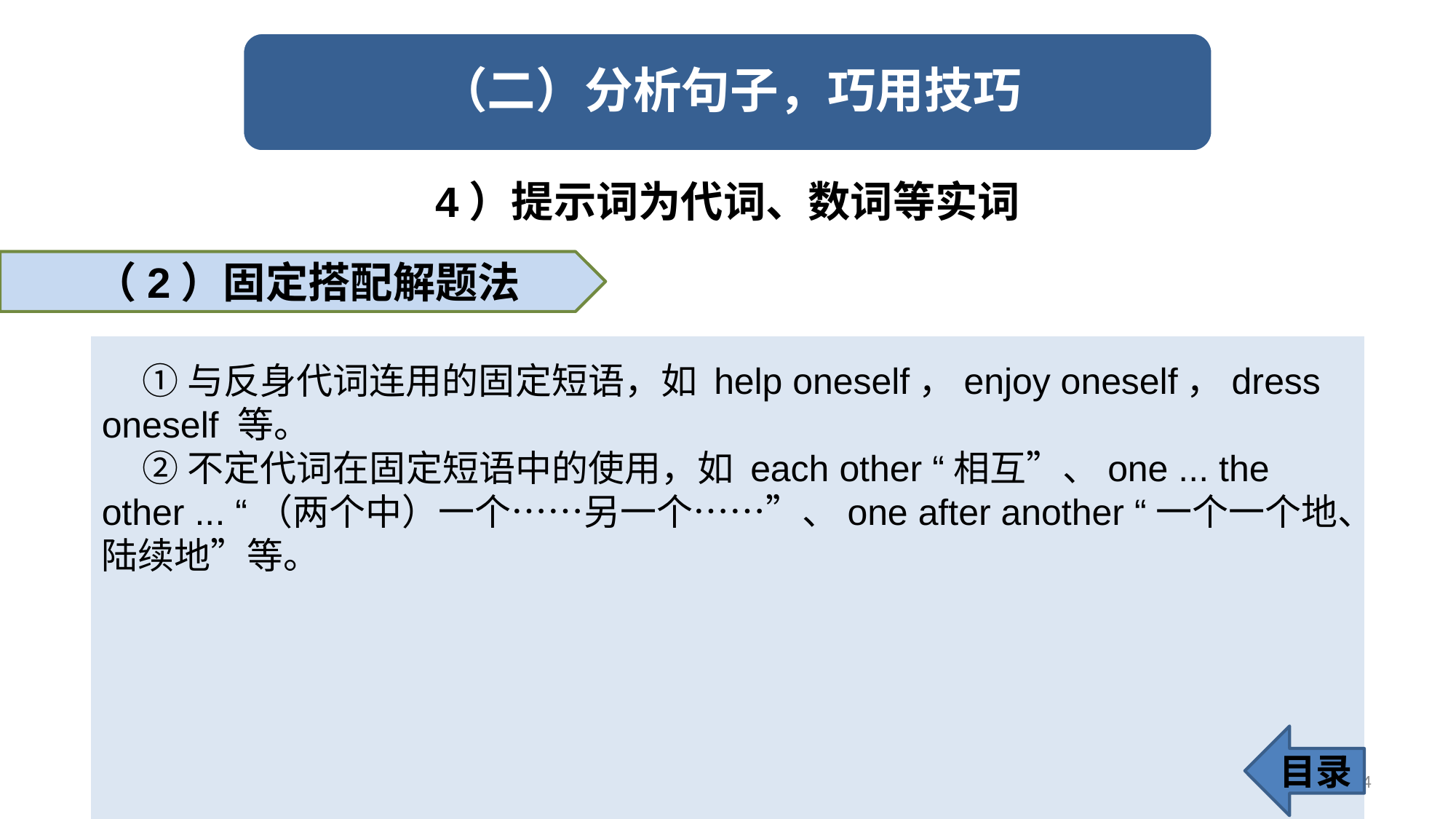

（二）分析句子，巧用技巧
4）提示词为代词、数词等实词
（2）固定搭配解题法

     ①与反身代词连用的固定短语，如 help oneself，enjoy oneself，dress oneself 等。
     ②不定代词在固定短语中的使用，如 each other “相互”、one ... the other ... “（两个中）一个……另一个……”、one after another “一个一个地、陆续地”等。
目录
44